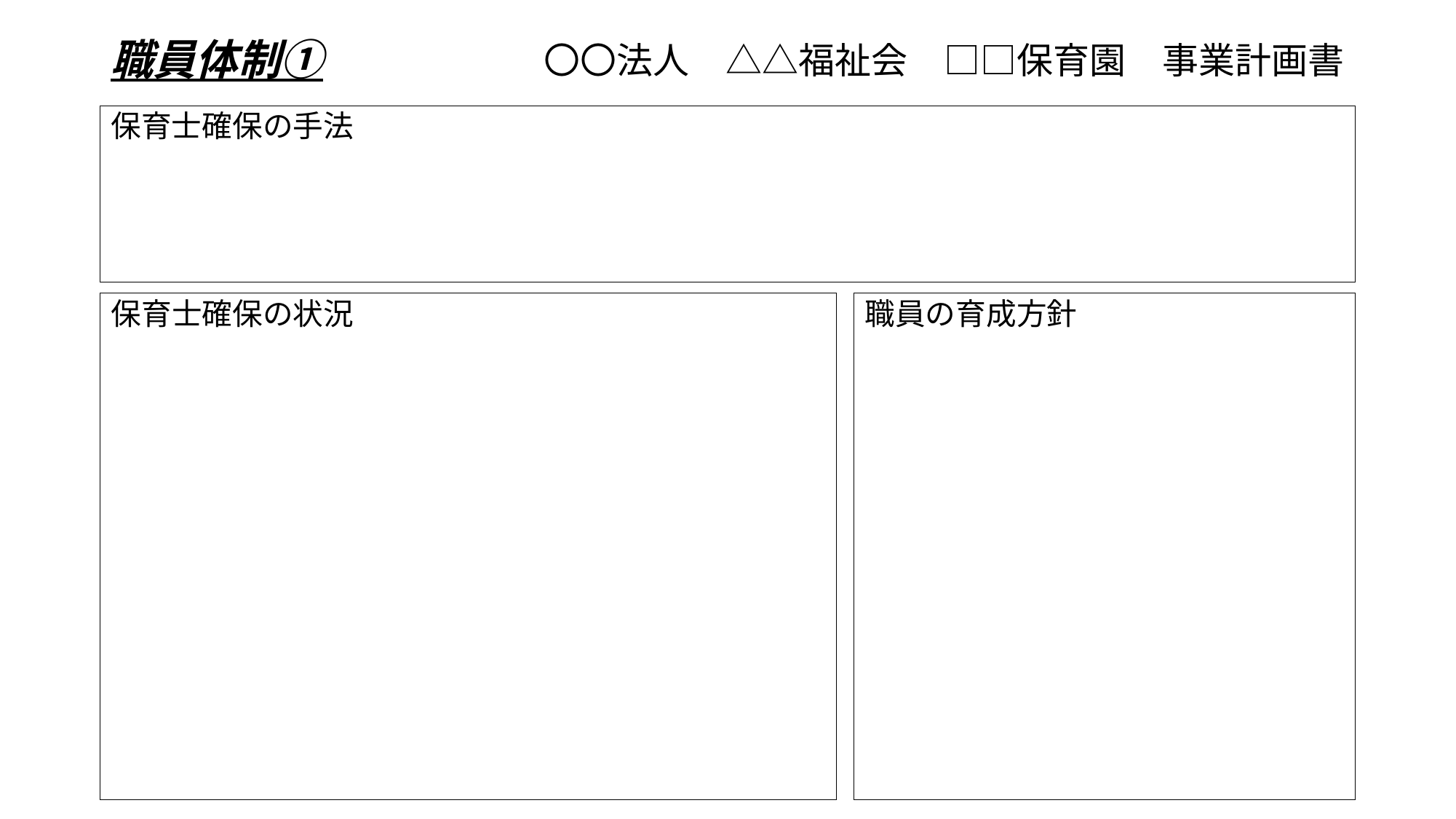

職員体制➀
# 〇〇法人　△△福祉会　□□保育園　事業計画書
保育士確保の手法
保育士確保の状況
職員の育成方針